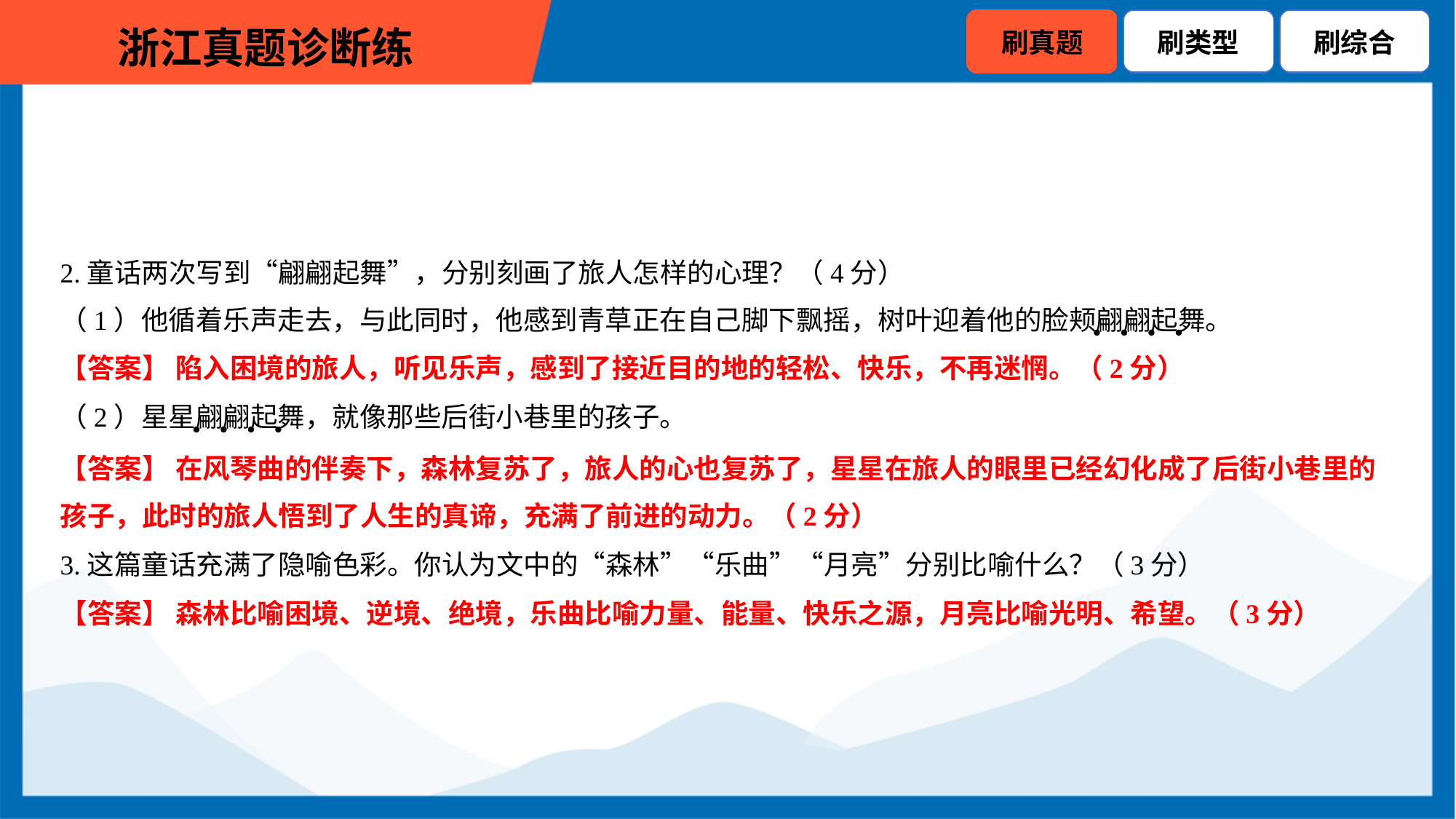

2.童话两次写到“翩翩起舞”，分别刻画了旅人怎样的心理？（4分）
（1）他循着乐声走去，与此同时，他感到青草正在自己脚下飘摇，树叶迎着他的脸颊翩翩起舞。

【答案】 陷入困境的旅人，听见乐声，感到了接近目的地的轻松、快乐，不再迷惘。（2分）
（2）星星翩翩起舞，就像那些后街小巷里的孩子。

【答案】 在风琴曲的伴奏下，森林复苏了，旅人的心也复苏了，星星在旅人的眼里已经幻化成了后街小巷里的
孩子，此时的旅人悟到了人生的真谛，充满了前进的动力。（2分）
3.这篇童话充满了隐喻色彩。你认为文中的“森林”“乐曲”“月亮”分别比喻什么？（3分）
【答案】 森林比喻困境、逆境、绝境，乐曲比喻力量、能量、快乐之源，月亮比喻光明、希望。（3分）